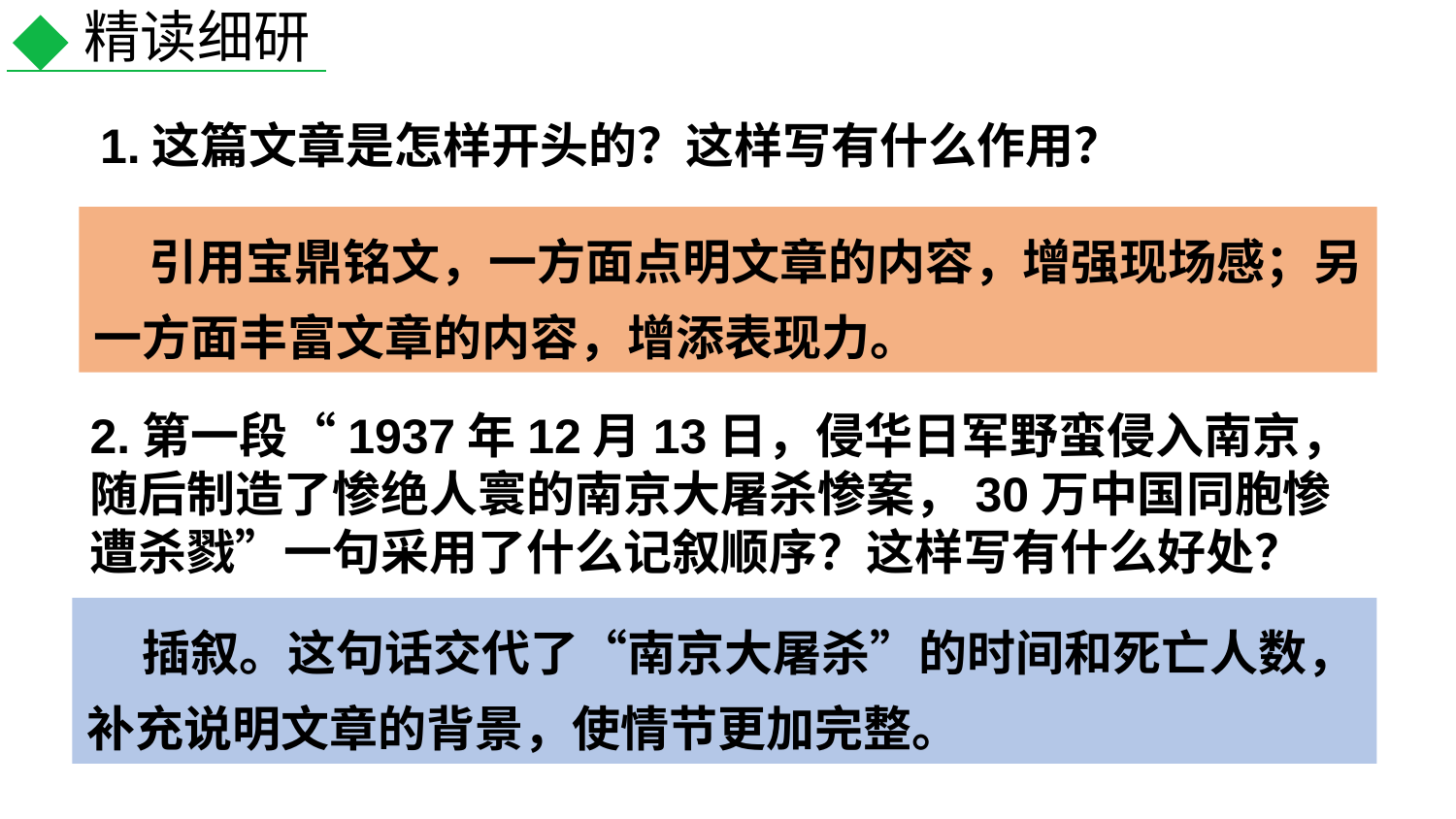

精读细研

1.这篇文章是怎样开头的？这样写有什么作用？
    引用宝鼎铭文，一方面点明文章的内容，增强现场感；另一方面丰富文章的内容，增添表现力。
2.第一段“1937年12月13日，侵华日军野蛮侵入南京，随后制造了惨绝人寰的南京大屠杀惨案，30万中国同胞惨遭杀戮”一句采用了什么记叙顺序？这样写有什么好处？
    插叙。这句话交代了“南京大屠杀”的时间和死亡人数，补充说明文章的背景，使情节更加完整。